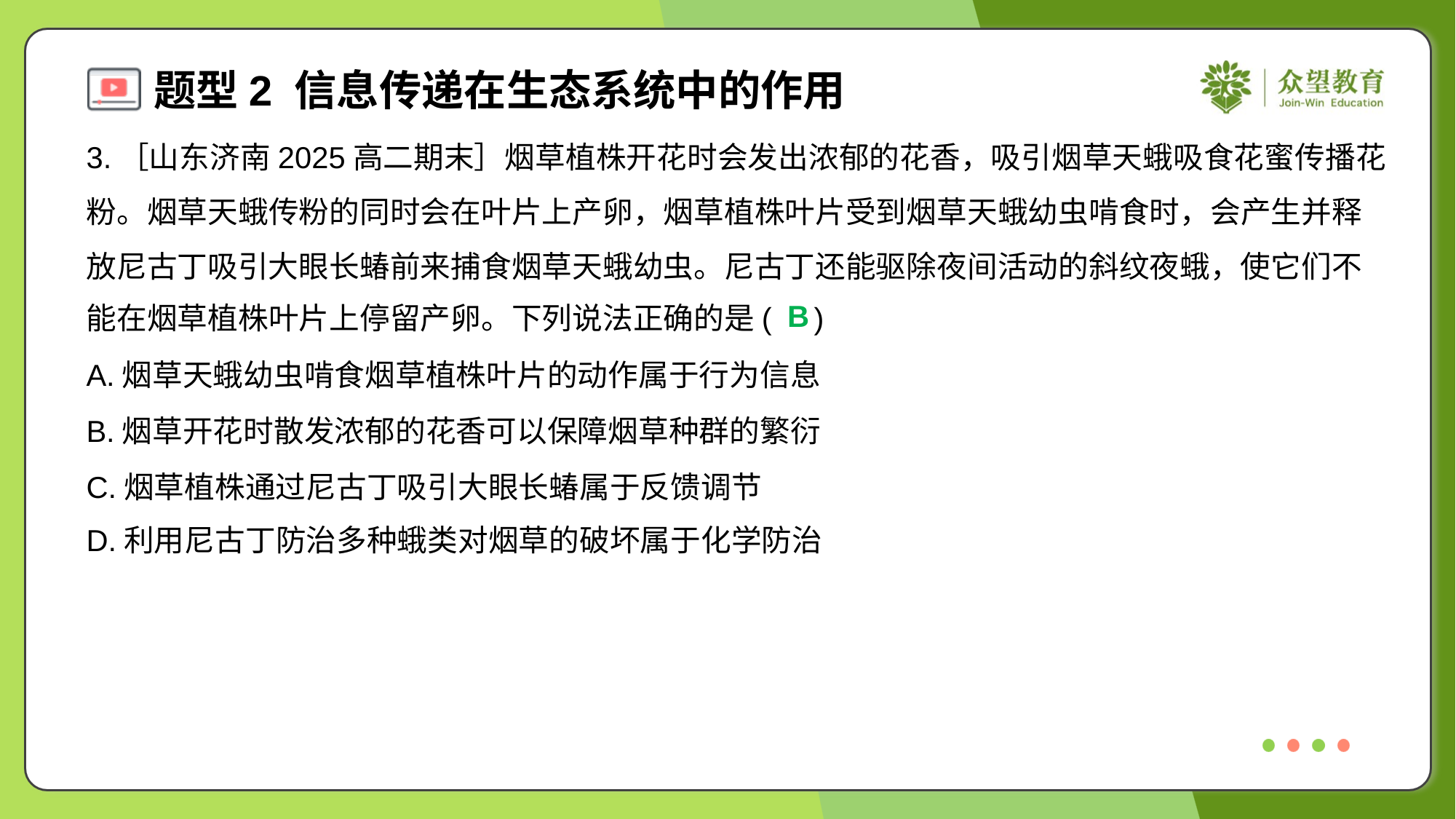

3.［山东济南2025高二期末］烟草植株开花时会发出浓郁的花香，吸引烟草天蛾吸食花蜜传播花
粉。烟草天蛾传粉的同时会在叶片上产卵，烟草植株叶片受到烟草天蛾幼虫啃食时，会产生并释
放尼古丁吸引大眼长蝽前来捕食烟草天蛾幼虫。尼古丁还能驱除夜间活动的斜纹夜蛾，使它们不
能在烟草植株叶片上停留产卵。下列说法正确的是(     )
B
A.烟草天蛾幼虫啃食烟草植株叶片的动作属于行为信息
B.烟草开花时散发浓郁的花香可以保障烟草种群的繁衍
C.烟草植株通过尼古丁吸引大眼长蝽属于反馈调节
D.利用尼古丁防治多种蛾类对烟草的破坏属于化学防治